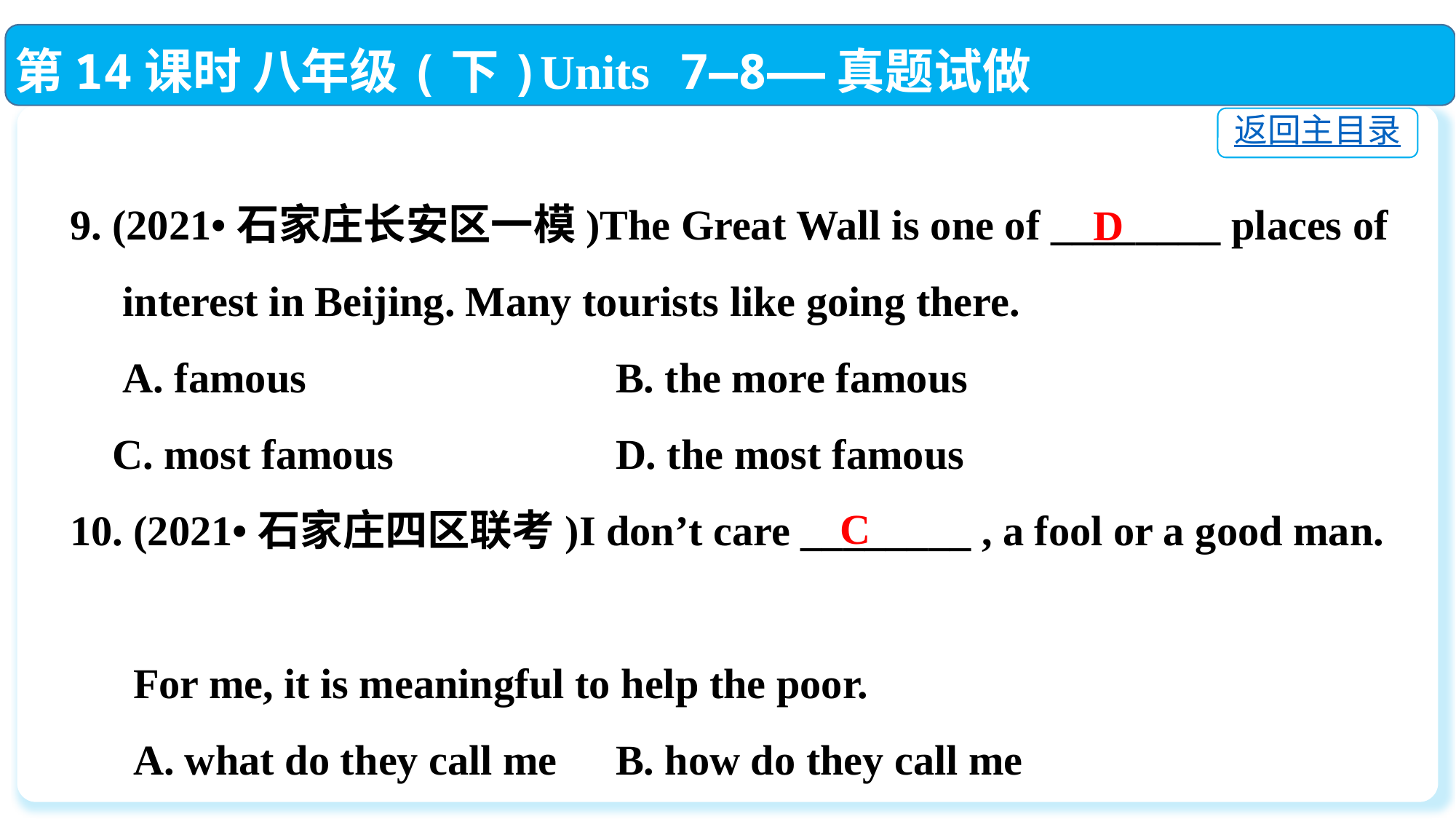

第14课时 八年级(下)Units 7—8——真题试做

返回主目录
9. (2021•石家庄长安区一模)The Great Wall is one of ________ places of
     interest in Beijing. Many tourists like going there.
     A. famous			B. the more famous
    C. most famous			D. the most famous
10. (2021•石家庄四区联考)I don’t care ________ , a fool or a good man.
      For me, it is meaningful to help the poor.
      A. what do they call me	B. how do they call me
      C. what they call me　	D. how they call me
D
C